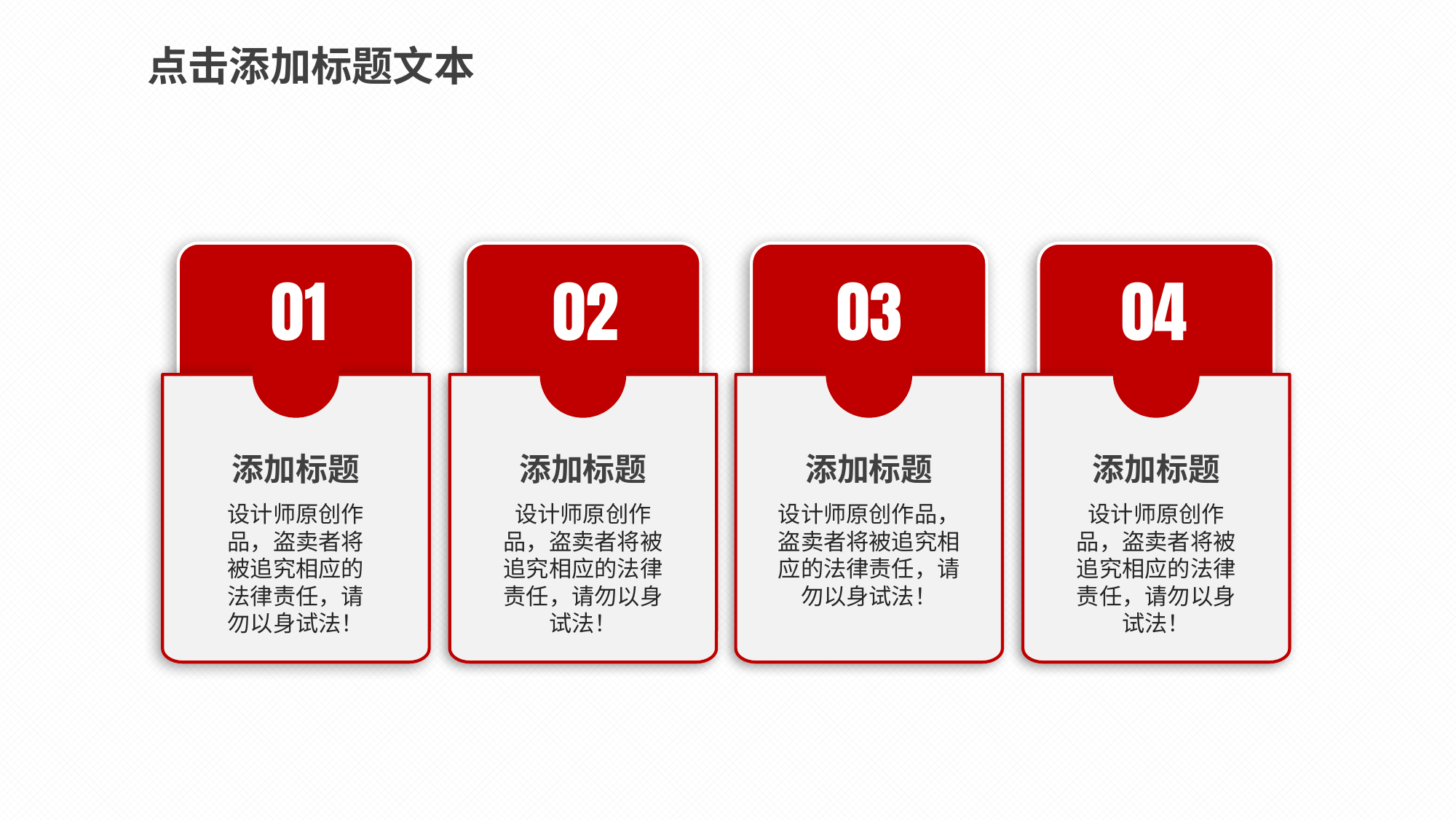

点击添加标题文本

01

添加标题
设计师原创作品，盗卖者将被追究相应的法律责任，请勿以身试法！

02

添加标题
设计师原创作品，盗卖者将被追究相应的法律责任，请勿以身试法！

03

添加标题
设计师原创作品，盗卖者将被追究相应的法律责任，请勿以身试法！

04

添加标题
设计师原创作品，盗卖者将被追究相应的法律责任，请勿以身试法！